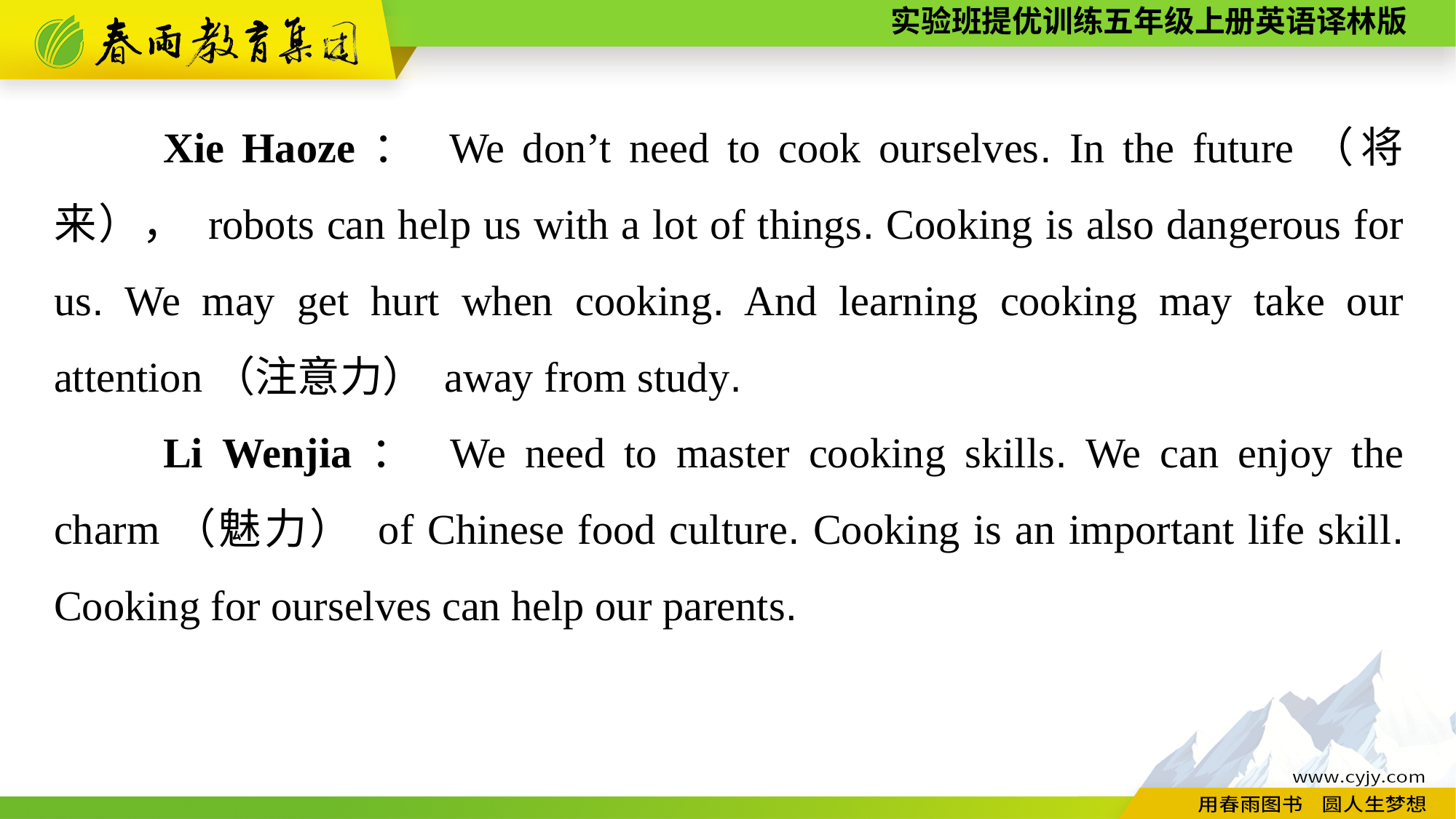

Xie Haoze： We don’t need to cook ourselves. In the future（将来）， robots can help us with a lot of things. Cooking is also dangerous for us. We may get hurt when cooking. And learning cooking may take our attention（注意力） away from study.
	Li Wenjia： We need to master cooking skills. We can enjoy the charm（魅力） of Chinese food culture. Cooking is an important life skill. Cooking for ourselves can help our parents.